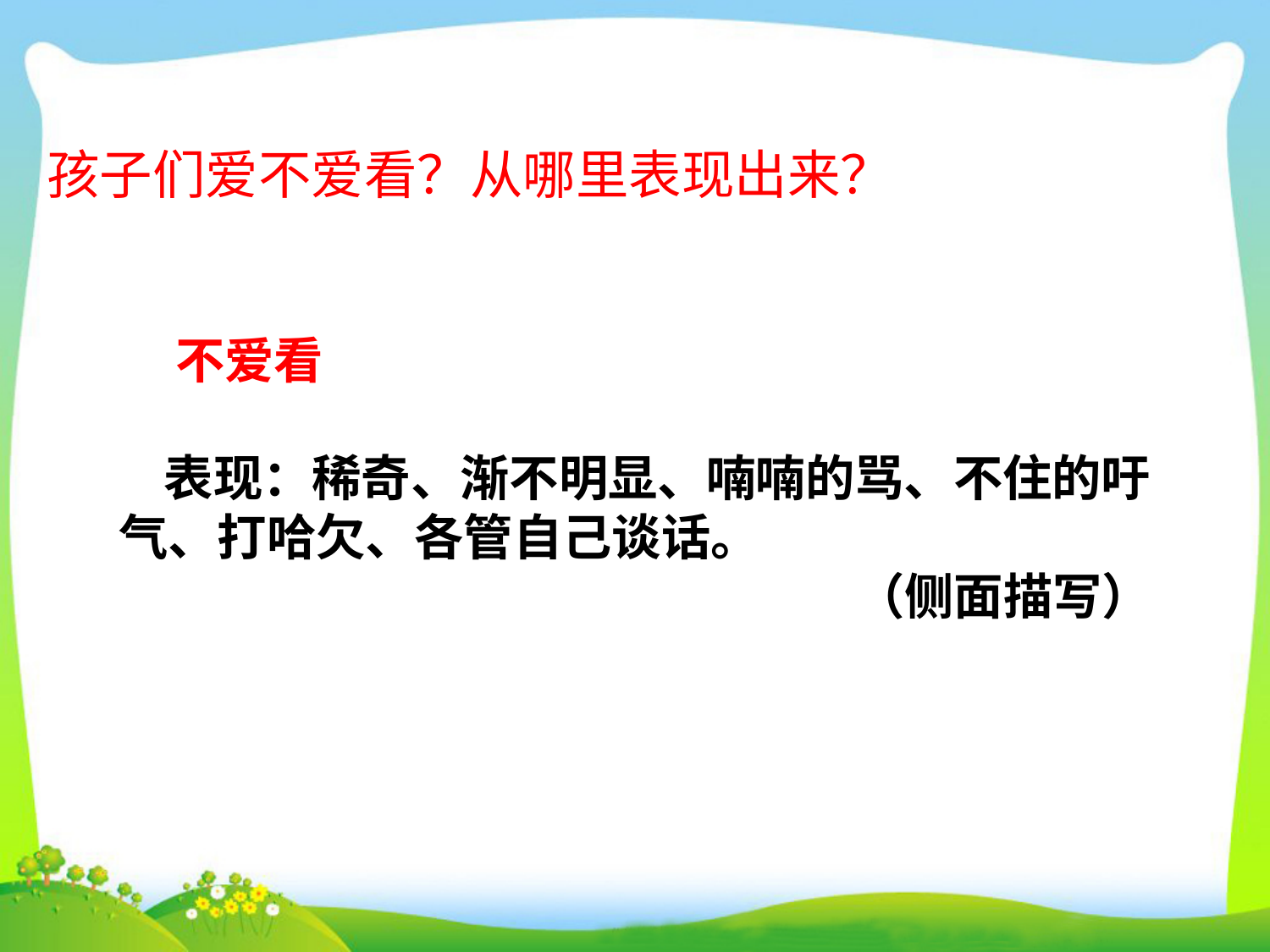

孩子们爱不爱看？从哪里表现出来？
    不爱看

   表现：稀奇、渐不明显、喃喃的骂、不住的吁气、打哈欠、各管自己谈话。
（侧面描写）